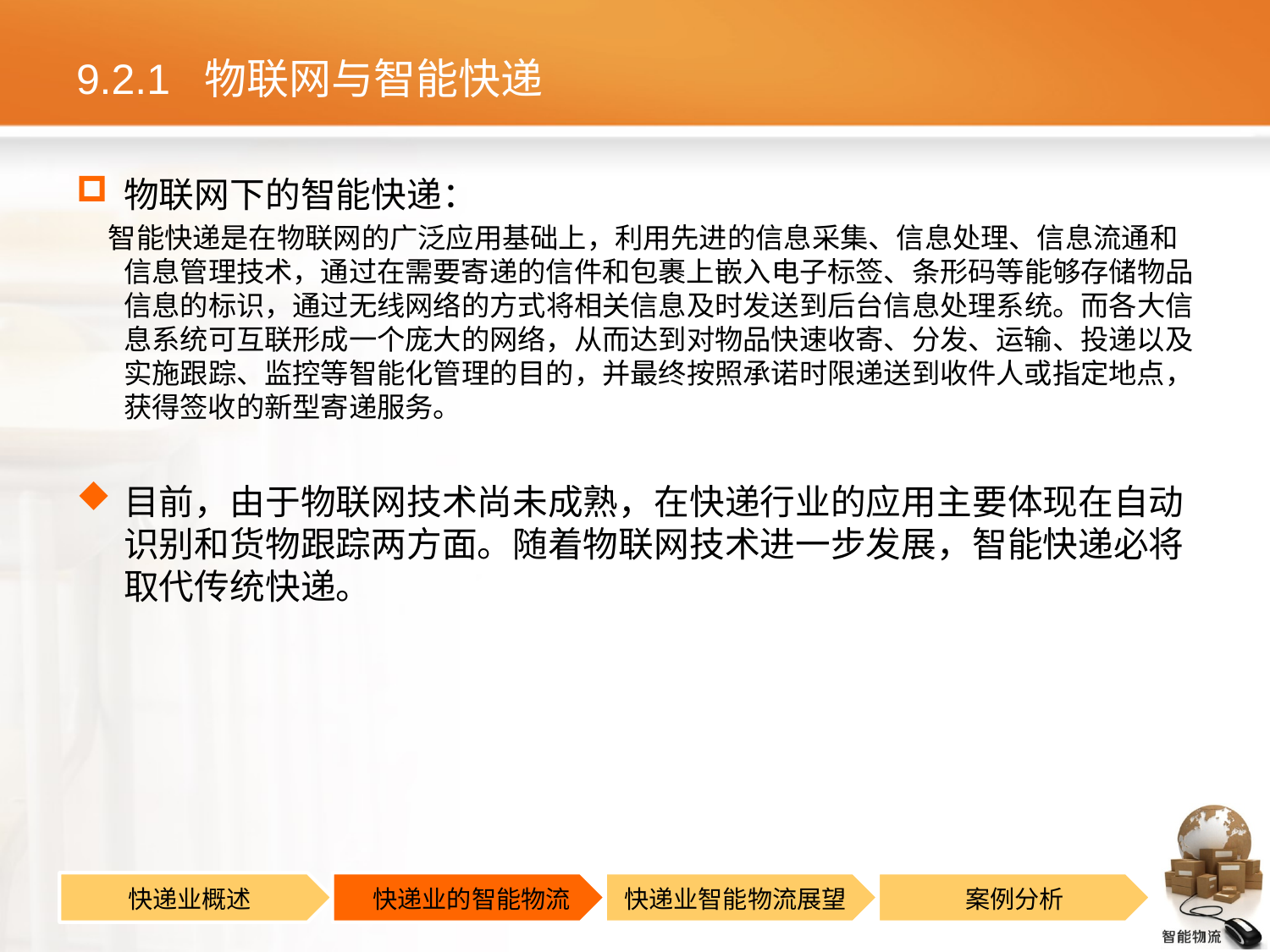

# 9.2.1  物联网与智能快递
物联网下的智能快递：
    智能快递是在物联网的广泛应用基础上，利用先进的信息采集、信息处理、信息流通和信息管理技术，通过在需要寄递的信件和包裹上嵌入电子标签、条形码等能够存储物品信息的标识，通过无线网络的方式将相关信息及时发送到后台信息处理系统。而各大信息系统可互联形成一个庞大的网络，从而达到对物品快速收寄、分发、运输、投递以及实施跟踪、监控等智能化管理的目的，并最终按照承诺时限递送到收件人或指定地点，获得签收的新型寄递服务。

目前，由于物联网技术尚未成熟，在快递行业的应用主要体现在自动识别和货物跟踪两方面。随着物联网技术进一步发展，智能快递必将取代传统快递。